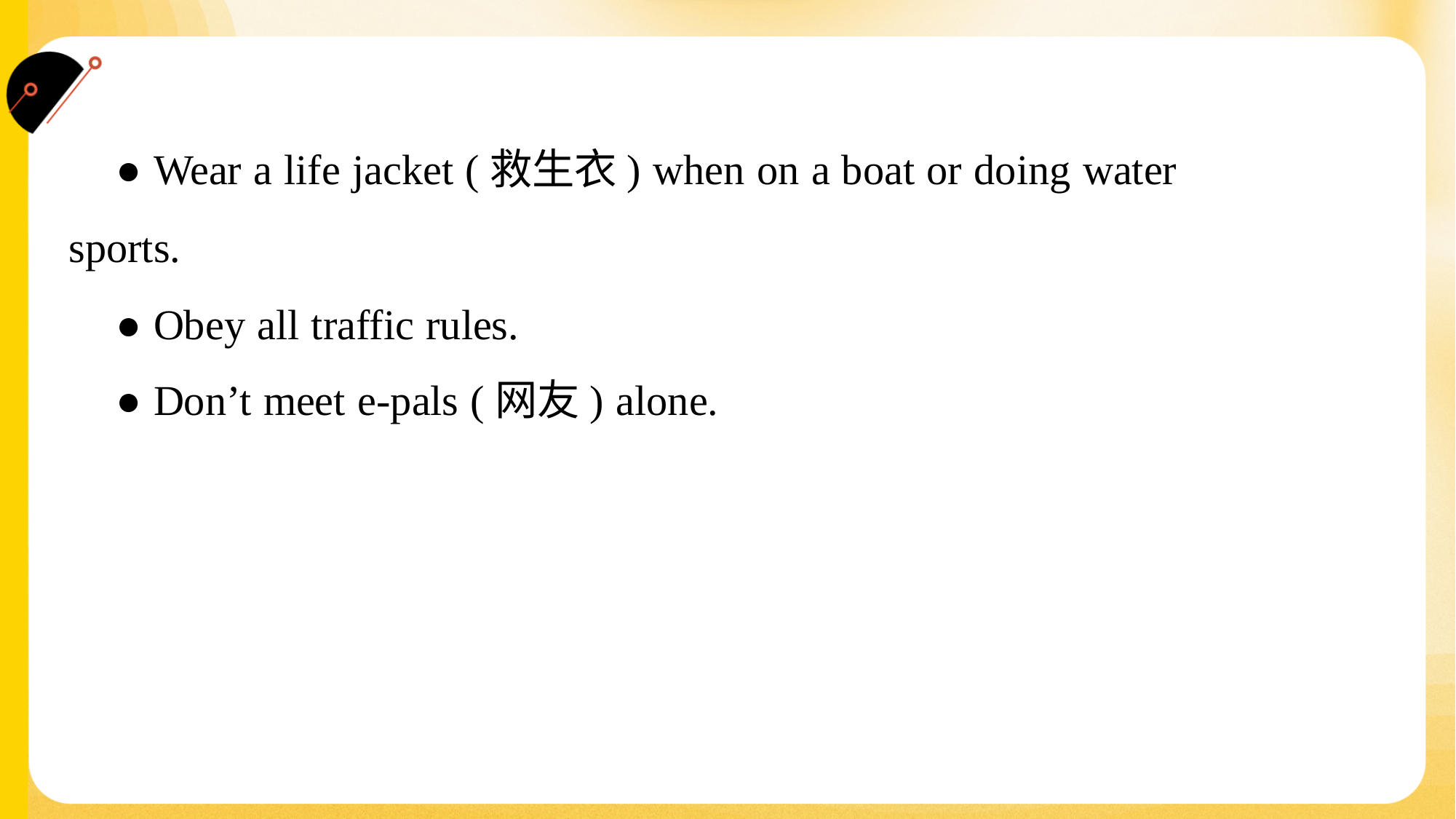

● Wear a life jacket (救生衣) when on a boat or doing water
sports.
    ● Obey all traffic rules.
    ● Don’t meet e-pals (网友) alone.#1.2.5